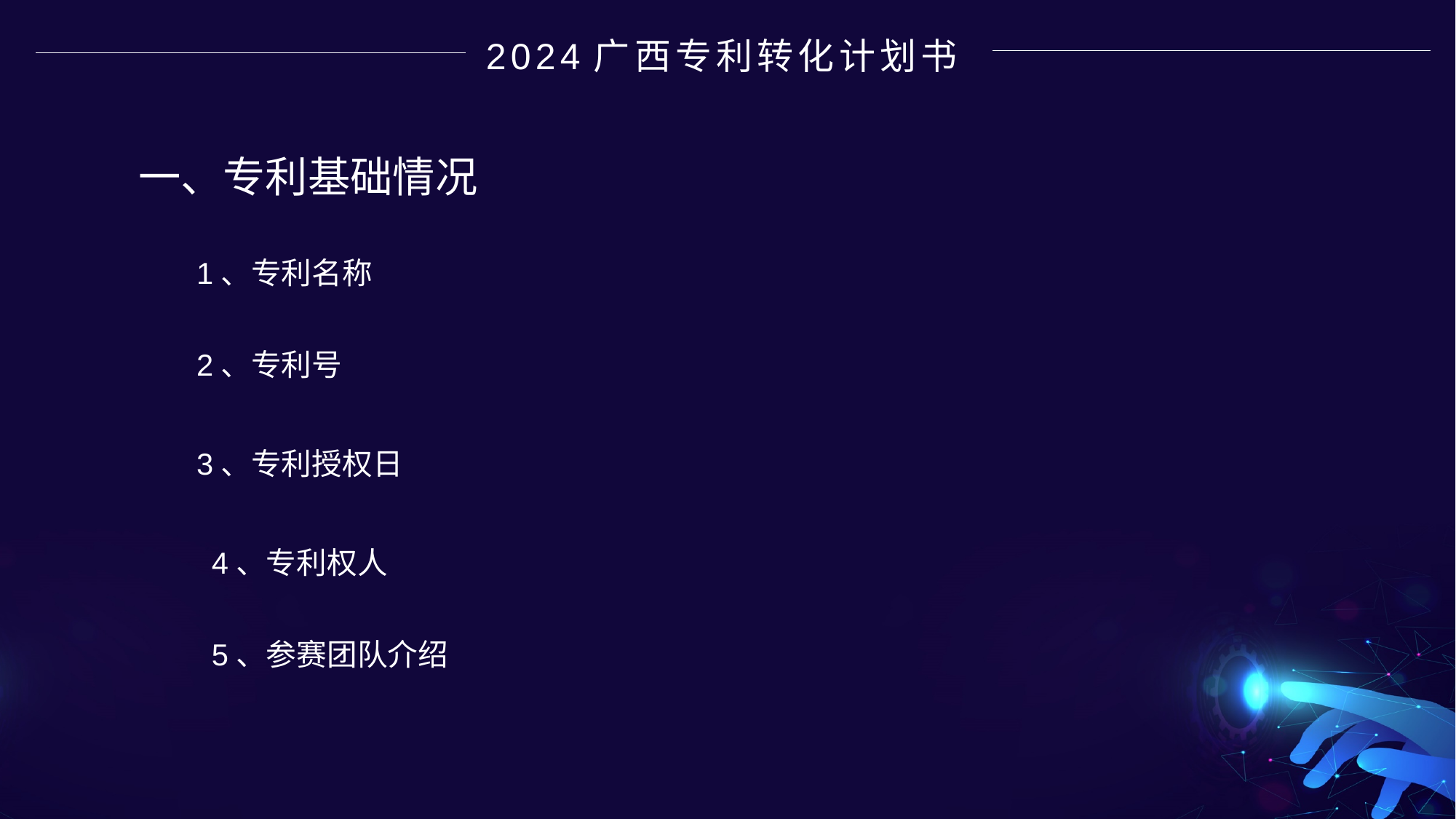

2024广西专利转化计划书
一、专利基础情况
1、专利名称
2、专利号
3、专利授权日
4、专利权人
5、参赛团队介绍